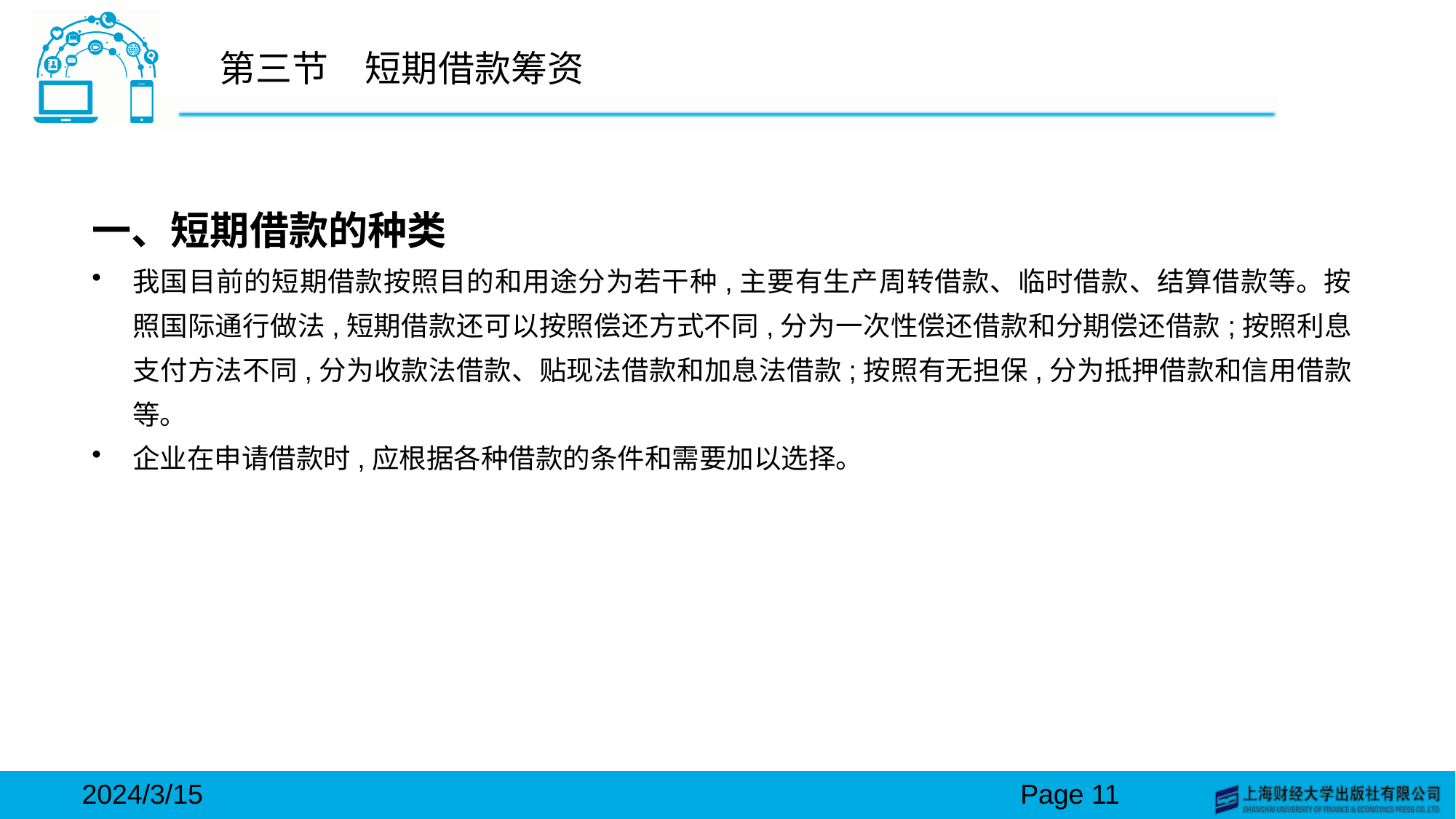

# 第三节　短期借款筹资
一、短期借款的种类
我国目前的短期借款按照目的和用途分为若干种,主要有生产周转借款、临时借款、结算借款等。按照国际通行做法,短期借款还可以按照偿还方式不同,分为一次性偿还借款和分期偿还借款;按照利息支付方法不同,分为收款法借款、贴现法借款和加息法借款;按照有无担保,分为抵押借款和信用借款等。
企业在申请借款时,应根据各种借款的条件和需要加以选择。

2024/3/15
Page 11